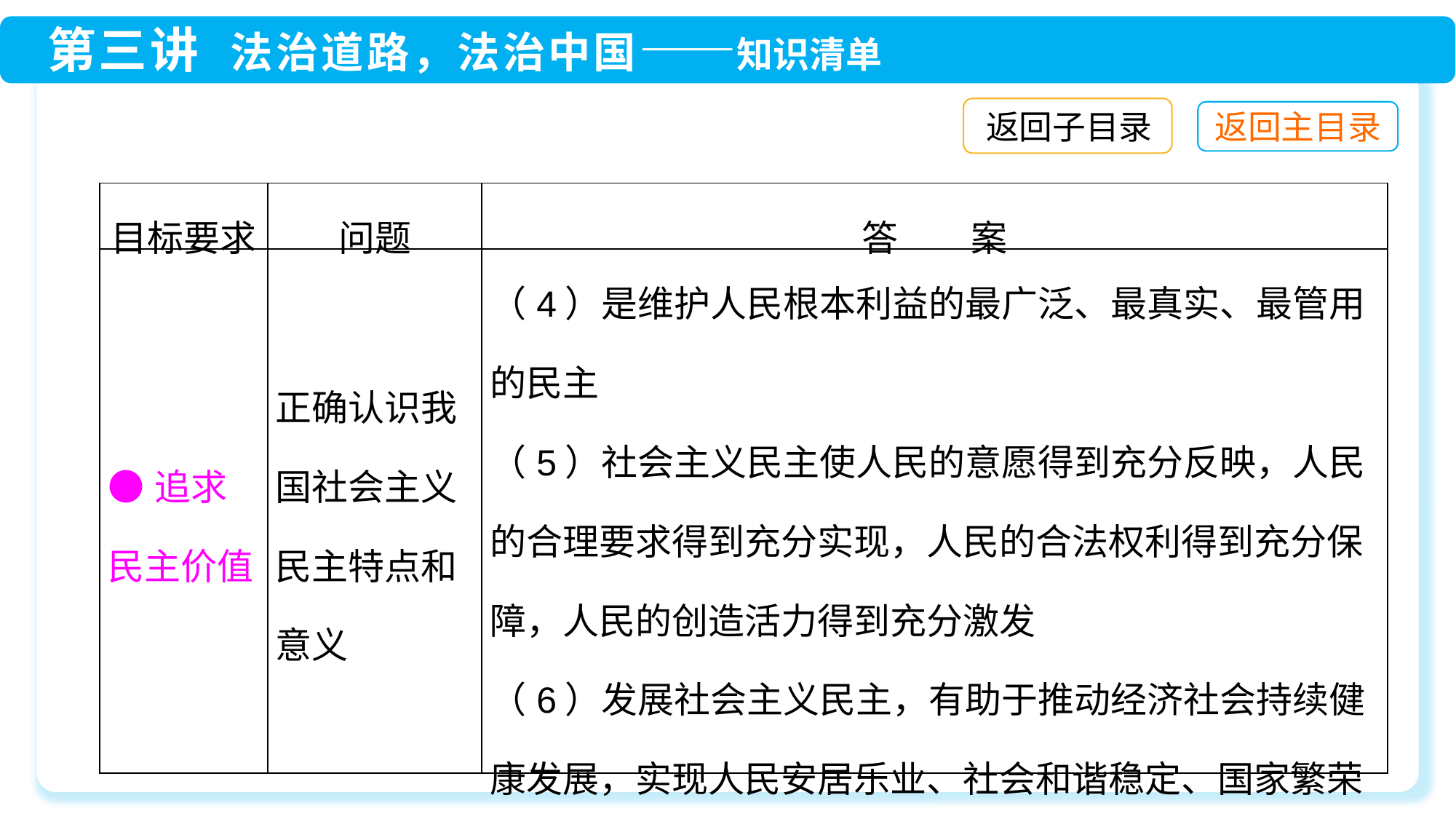

返回子目录
| 目标要求 | 问题 | 答　　案 |
| --- | --- | --- |
| ●追求民主价值 | 正确认识我国社会主义民主特点和意义 | （4）是维护人民根本利益的最广泛、最真实、最管用的民主 （5）社会主义民主使人民的意愿得到充分反映，人民的合理要求得到充分实现，人民的合法权利得到充分保障，人民的创造活力得到充分激发 （6）发展社会主义民主，有助于推动经济社会持续健康发展，实现人民安居乐业、社会和谐稳定、国家繁荣富强 |